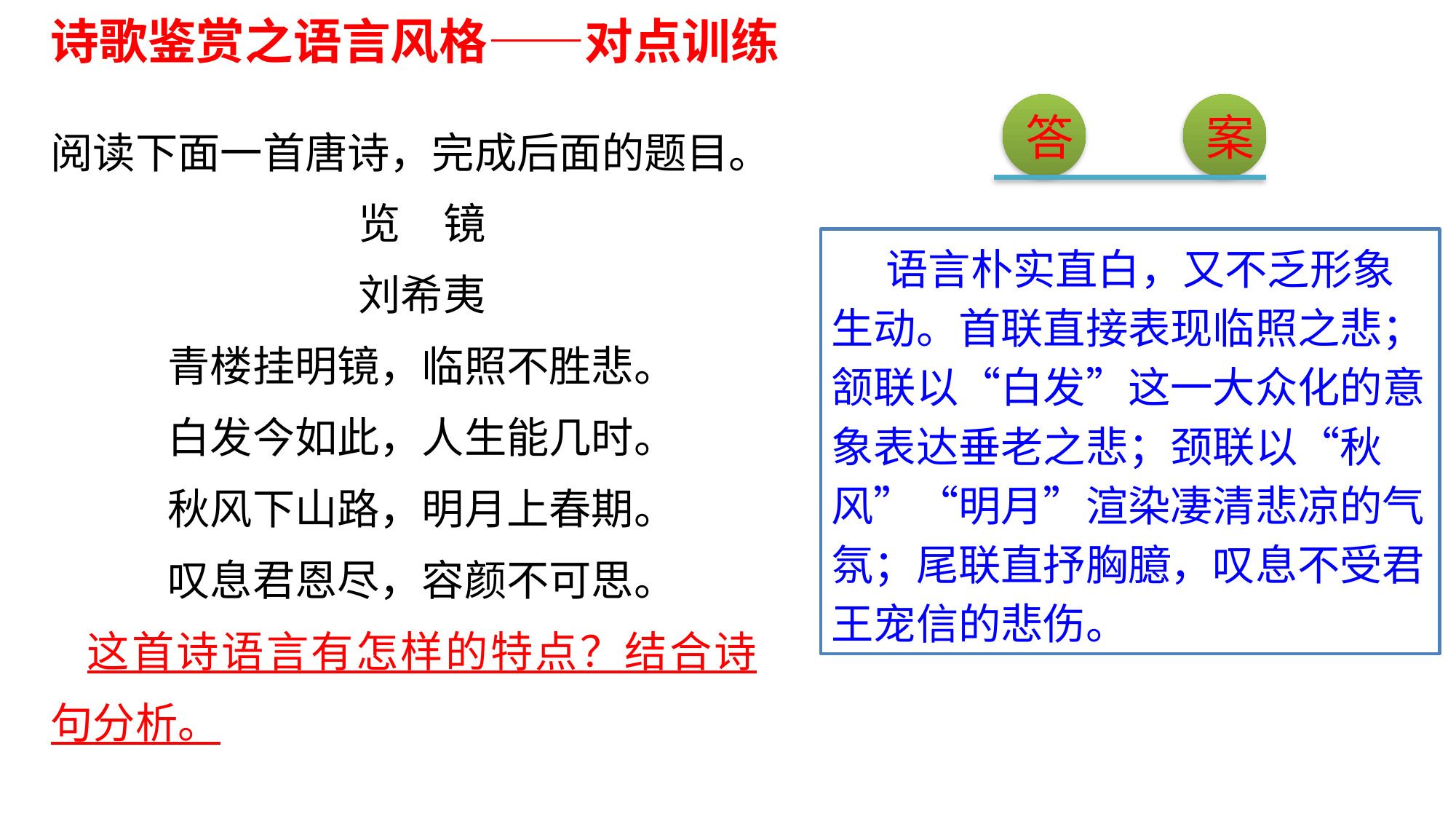

诗歌鉴赏之语言风格——对点训练
答
案
阅读下面一首唐诗，完成后面的题目。
览　镜
刘希夷
青楼挂明镜，临照不胜悲。
白发今如此，人生能几时。
秋风下山路，明月上春期。
叹息君恩尽，容颜不可思。
这首诗语言有怎样的特点？结合诗句分析。
语言朴实直白，又不乏形象生动。首联直接表现临照之悲；颔联以“白发”这一大众化的意象表达垂老之悲；颈联以“秋风”“明月”渲染凄清悲凉的气氛；尾联直抒胸臆，叹息不受君王宠信的悲伤。